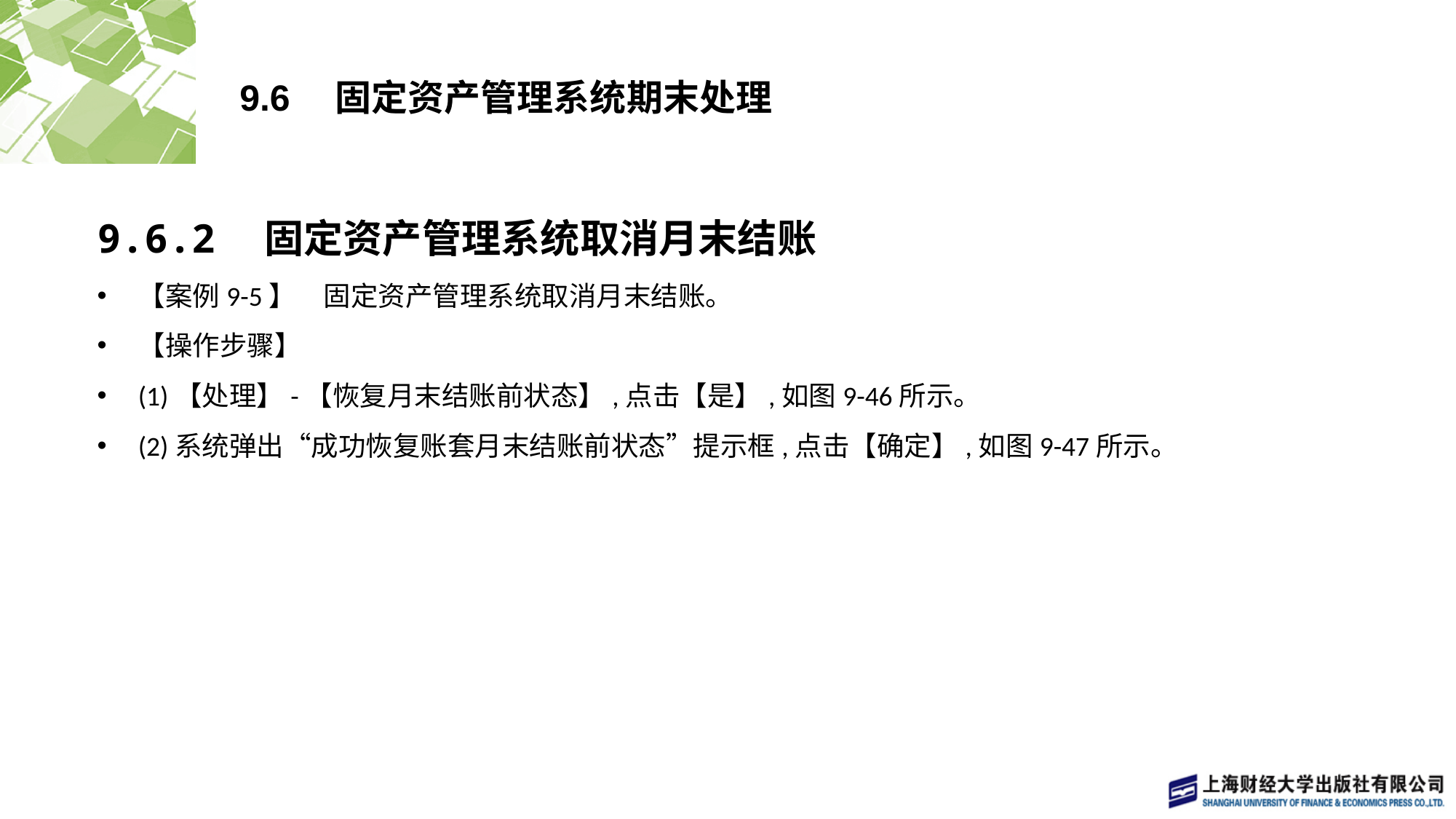

# 9.6　固定资产管理系统期末处理
9.6.2　固定资产管理系统取消月末结账
【案例9-5】　固定资产管理系统取消月末结账。
【操作步骤】
(1)【处理】-【恢复月末结账前状态】,点击【是】,如图9-46所示。
(2)系统弹出“成功恢复账套月末结账前状态”提示框,点击【确定】,如图9-47所示。